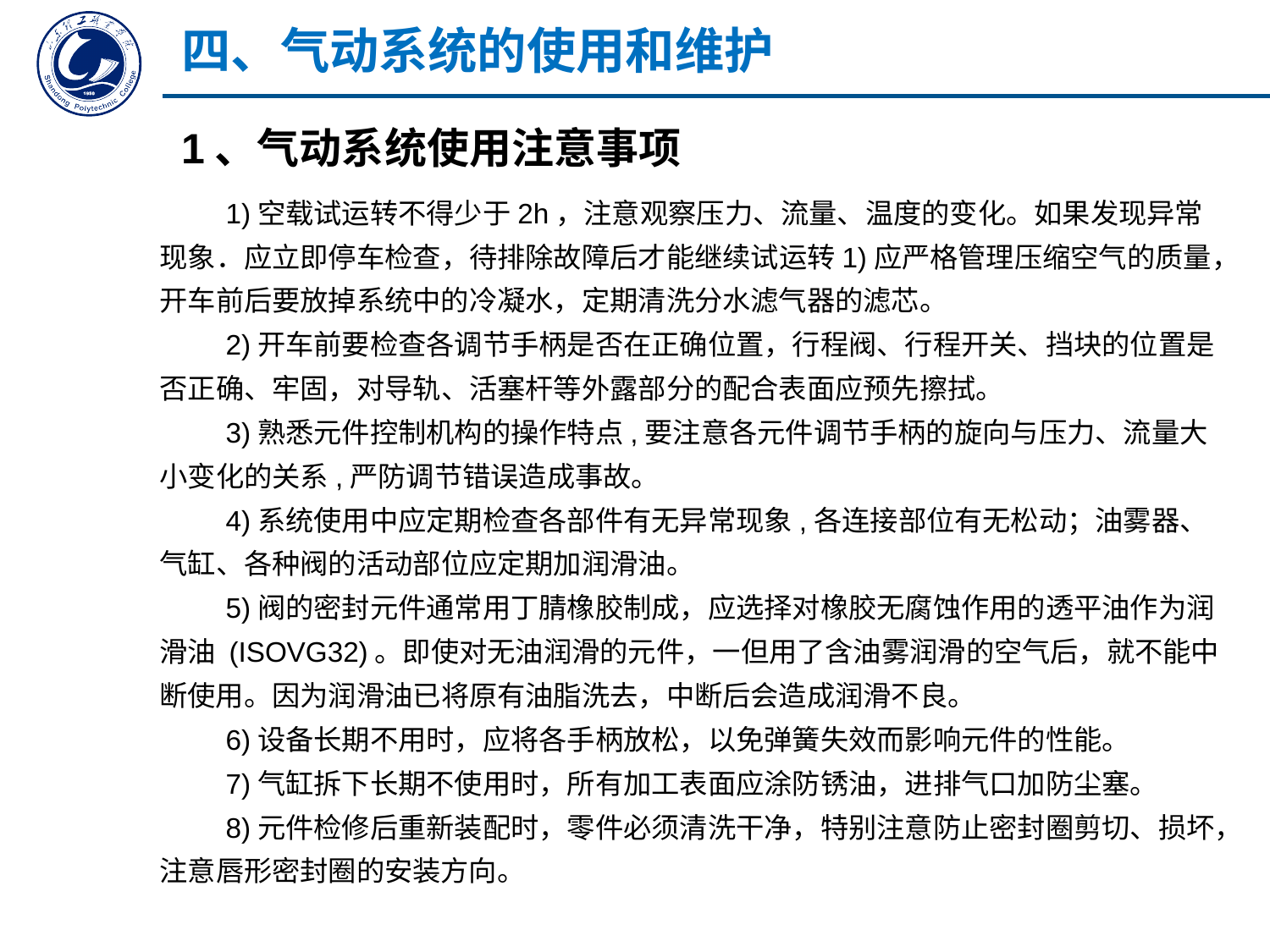

四、气动系统的使用和维护
1、气动系统使用注意事项
1)空载试运转不得少于2h，注意观察压力、流量、温度的变化。如果发现异常现象．应立即停车检查，待排除故障后才能继续试运转1)应严格管理压缩空气的质量，开车前后要放掉系统中的冷凝水，定期清洗分水滤气器的滤芯。
2)开车前要检查各调节手柄是否在正确位置，行程阀、行程开关、挡块的位置是否正确、牢固，对导轨、活塞杆等外露部分的配合表面应预先擦拭。
3)熟悉元件控制机构的操作特点,要注意各元件调节手柄的旋向与压力、流量大小变化的关系,严防调节错误造成事故。
4)系统使用中应定期检查各部件有无异常现象,各连接部位有无松动；油雾器、气缸、各种阀的活动部位应定期加润滑油。
5)阀的密封元件通常用丁腈橡胶制成，应选择对橡胶无腐蚀作用的透平油作为润滑油 (ISOVG32)。即使对无油润滑的元件，一但用了含油雾润滑的空气后，就不能中断使用。因为润滑油已将原有油脂洗去，中断后会造成润滑不良。
6)设备长期不用时，应将各手柄放松，以免弹簧失效而影响元件的性能。
7)气缸拆下长期不使用时，所有加工表面应涂防锈油，进排气口加防尘塞。
8)元件检修后重新装配时，零件必须清洗干净，特别注意防止密封圈剪切、损坏，注意唇形密封圈的安装方向。